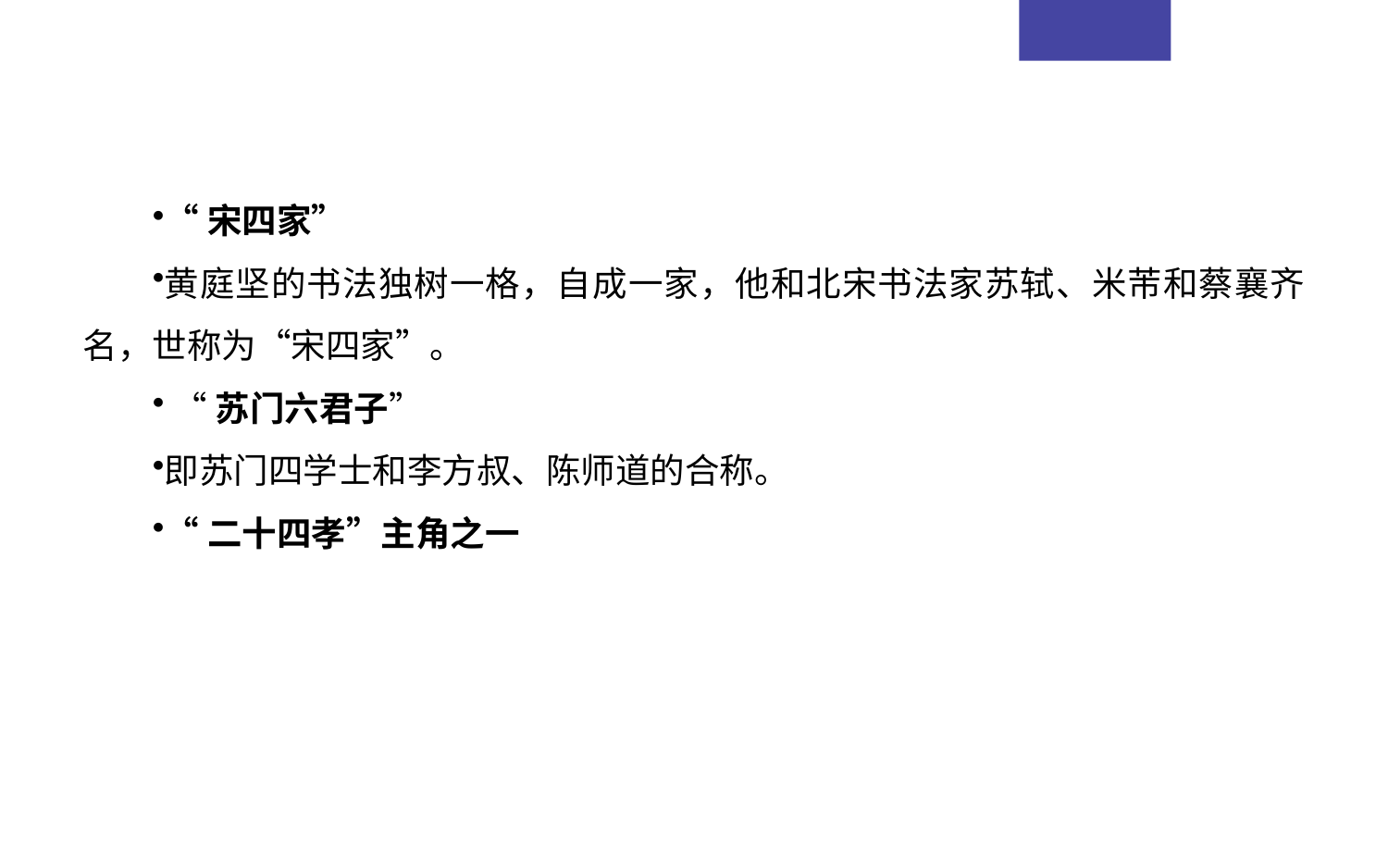

“宋四家”
黄庭坚的书法独树一格，自成一家，他和北宋书法家苏轼、米芾和蔡襄齐名，世称为“宋四家”。
 “苏门六君子”
即苏门四学士和李方叔、陈师道的合称。
“二十四孝”主角之一